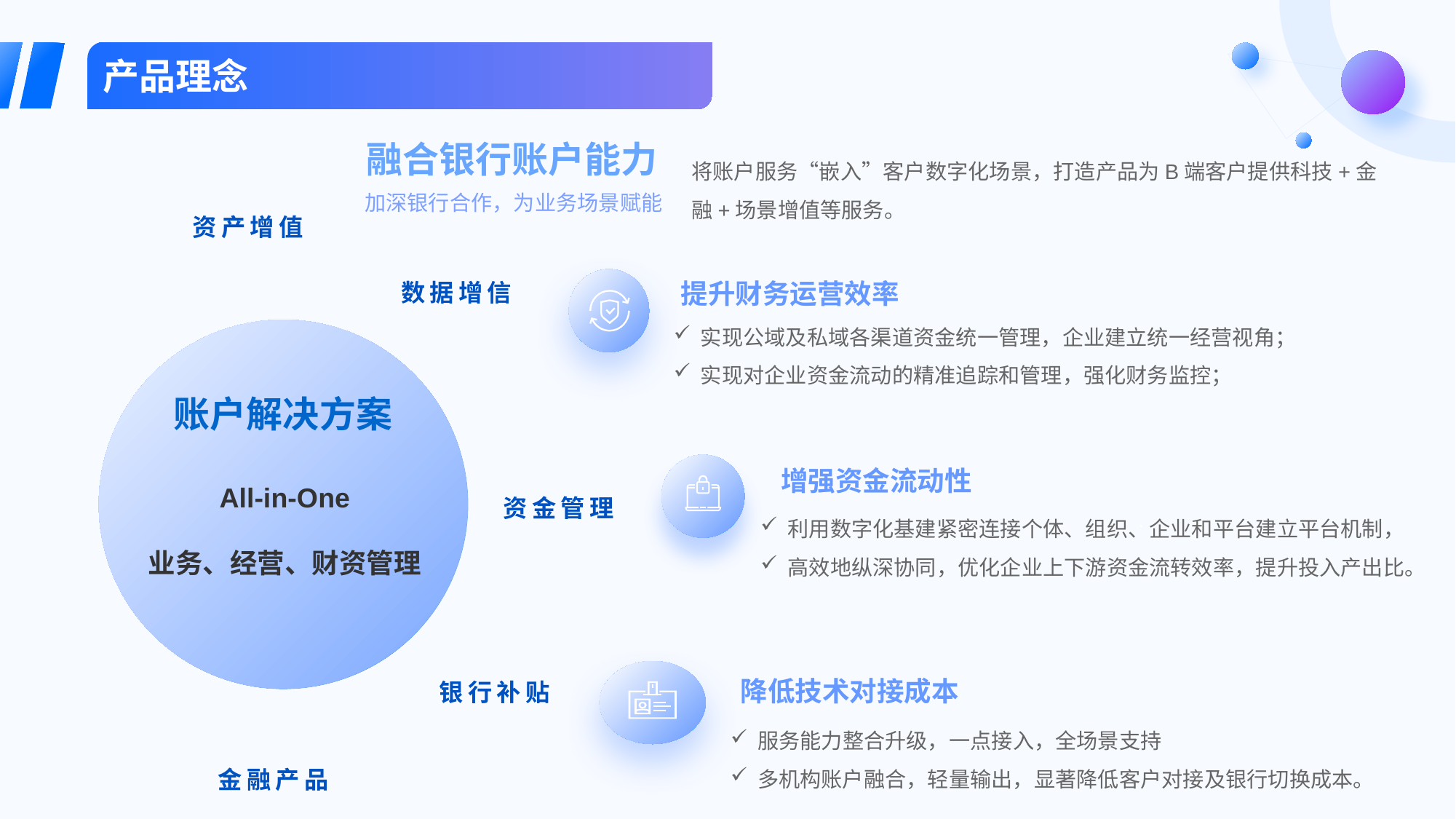

产品理念

融合银行账户能力
加深银行合作，为业务场景赋能
将账户服务“嵌入”客户数字化场景，打造产品为B端客户提供科技+金融+场景增值等服务。
资产增值

账户解决方案

提升财务运营效率

数据增信

实现公域及私域各渠道资金统一管理，企业建立统一经营视角；
实现对企业资金流动的精准追踪和管理，强化财务监控；
增强资金流动性

All-in-One

业务、经营、财资管理

资金管理
利用数字化基建紧密连接个体、组织、企业和平台建立平台机制，
高效地纵深协同，优化企业上下游资金流转效率，提升投入产出比。
降低技术对接成本

服务能力整合升级，一点接入，全场景支持
多机构账户融合，轻量输出，显著降低客户对接及银行切换成本。
银行补贴
金融产品